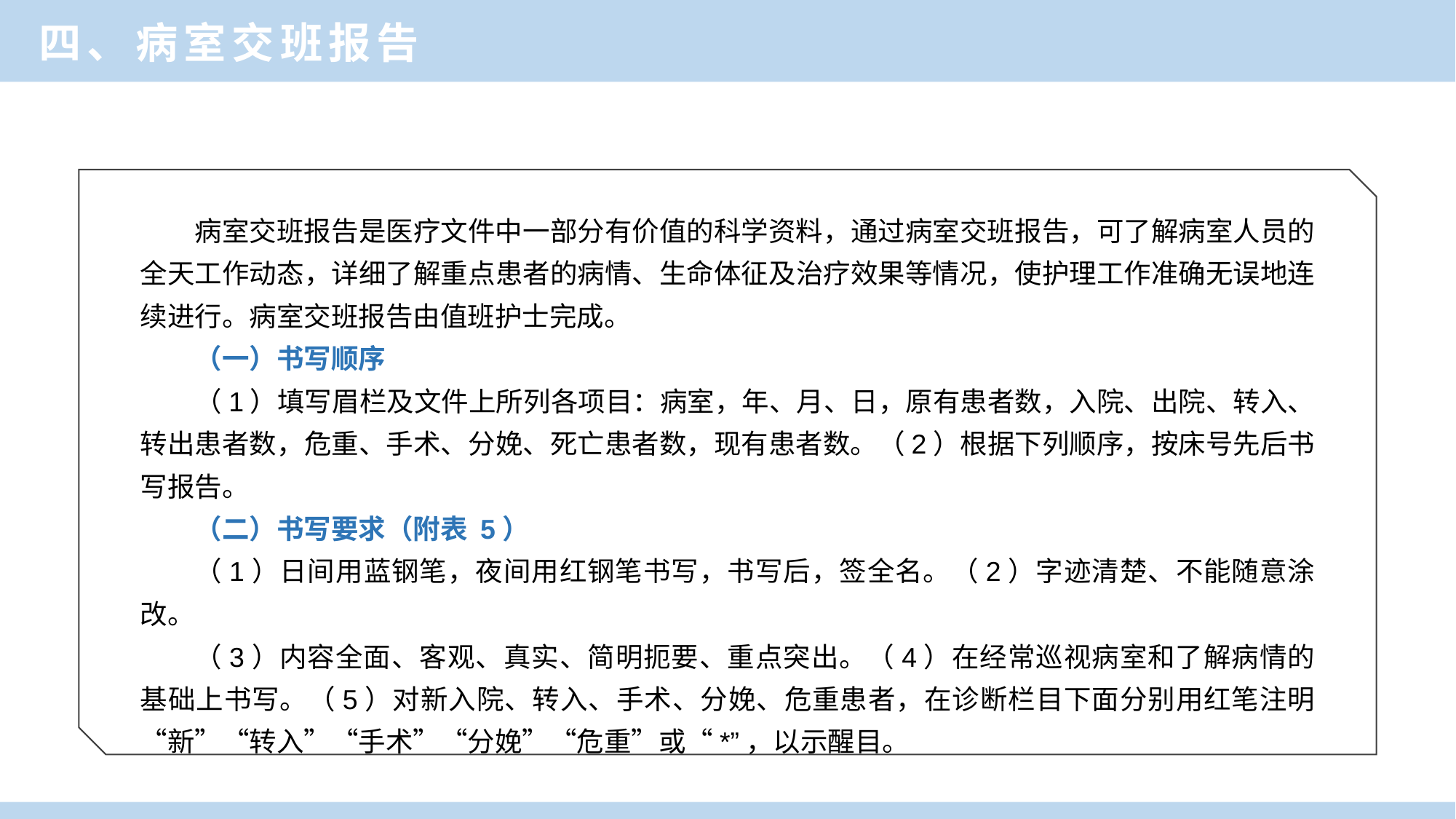

四、病室交班报告

病室交班报告是医疗文件中一部分有价值的科学资料，通过病室交班报告，可了解病室人员的全天工作动态，详细了解重点患者的病情、生命体征及治疗效果等情况，使护理工作准确无误地连续进行。病室交班报告由值班护士完成。
（一）书写顺序
（1）填写眉栏及文件上所列各项目：病室，年、月、日，原有患者数，入院、出院、转入、转出患者数，危重、手术、分娩、死亡患者数，现有患者数。（2）根据下列顺序，按床号先后书写报告。
（二）书写要求（附表 5）
（1）日间用蓝钢笔，夜间用红钢笔书写，书写后，签全名。（2）字迹清楚、不能随意涂改。
（3）内容全面、客观、真实、简明扼要、重点突出。（4）在经常巡视病室和了解病情的基础上书写。（5）对新入院、转入、手术、分娩、危重患者，在诊断栏目下面分别用红笔注明“新”“转入”“手术”“分娩”“危重”或“*”，以示醒目。